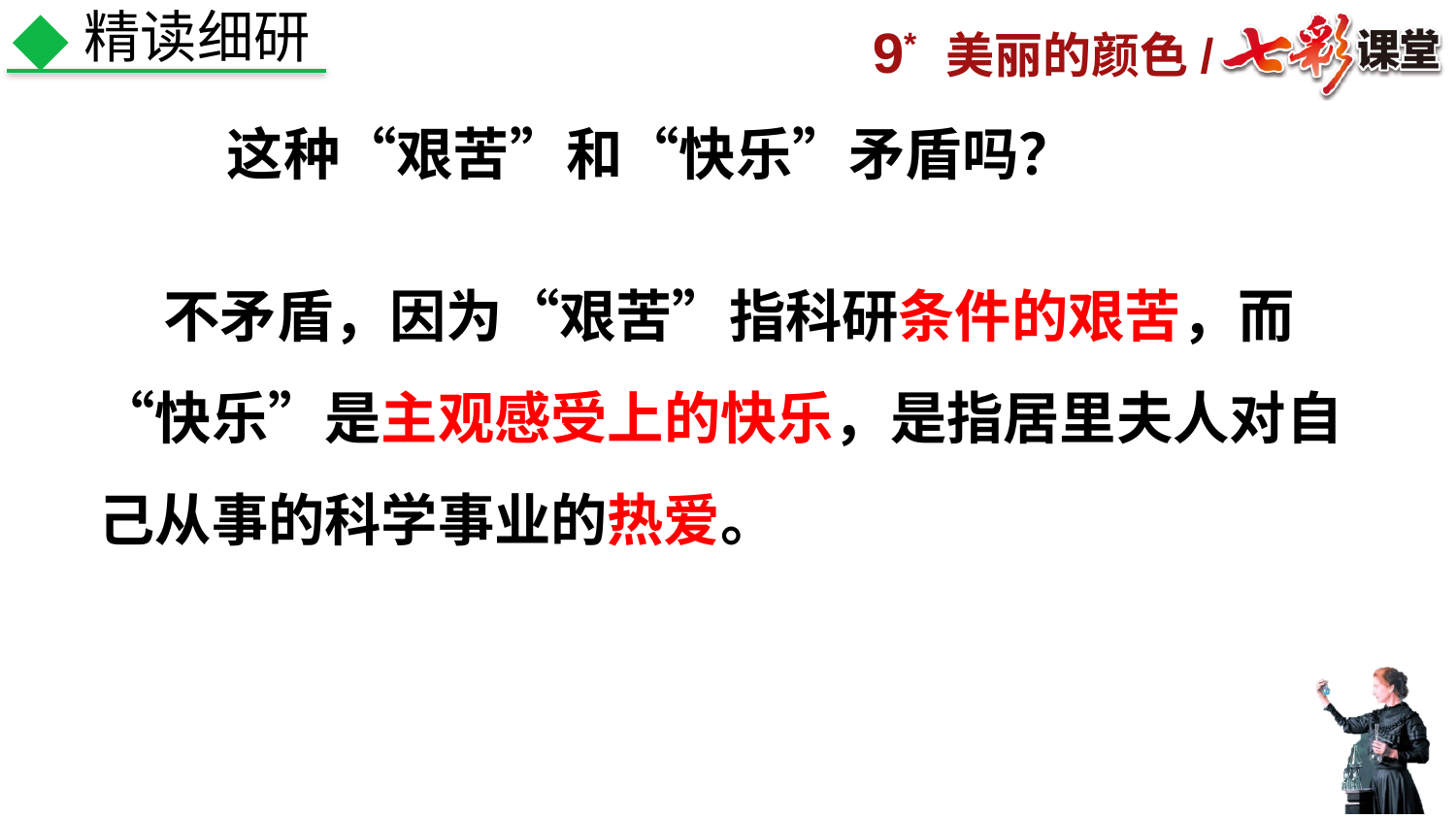

精读细研

这种“艰苦”和“快乐”矛盾吗？
    不矛盾，因为“艰苦”指科研条件的艰苦，而“快乐”是主观感受上的快乐，是指居里夫人对自己从事的科学事业的热爱。